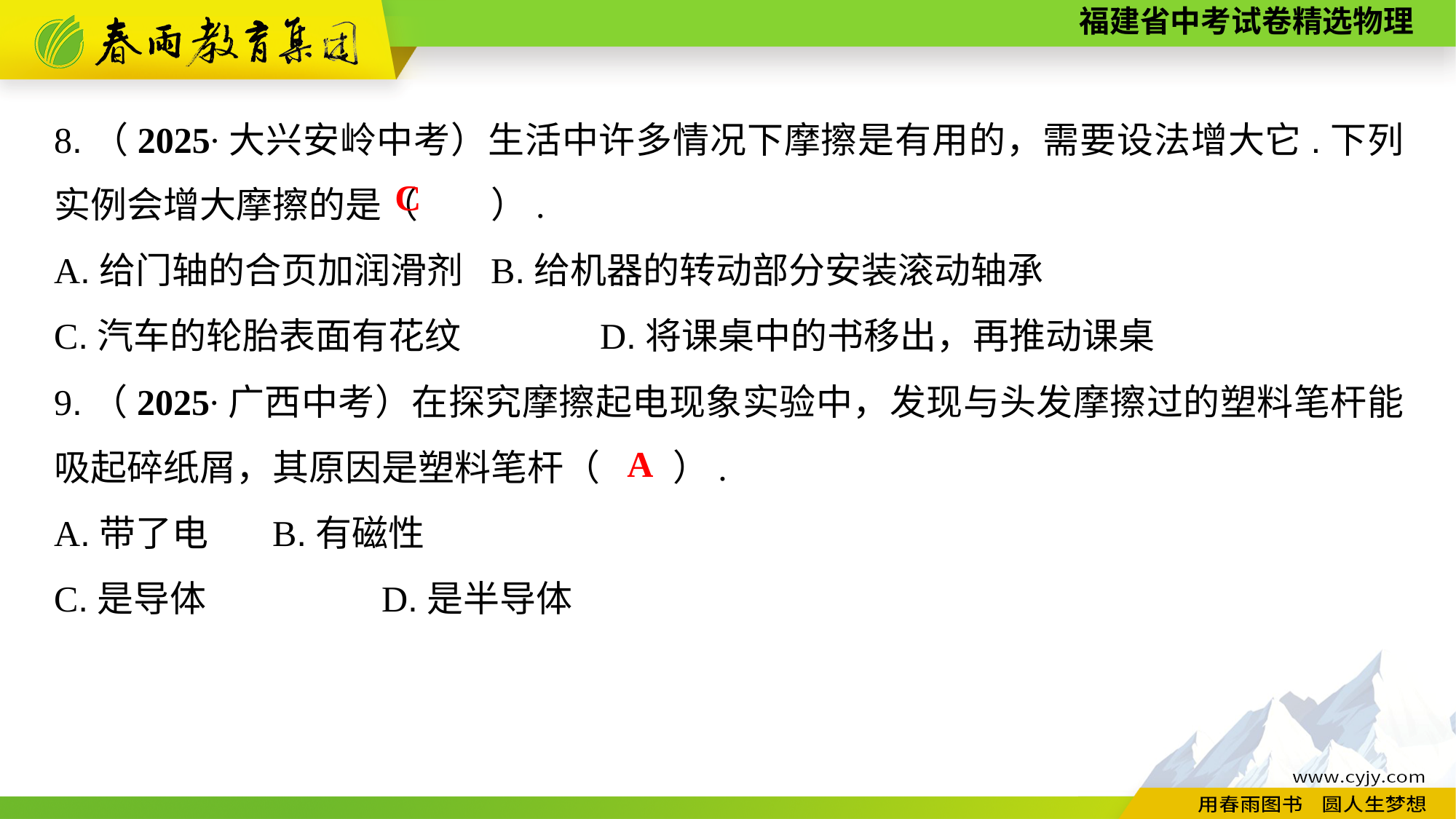

8.（2025∙大兴安岭中考）生活中许多情况下摩擦是有用的，需要设法增大它.下列实例会增大摩擦的是（　　）.
A.给门轴的合页加润滑剂	B.给机器的转动部分安装滚动轴承
C.汽车的轮胎表面有花纹　　	D.将课桌中的书移出，再推动课桌
9.（2025∙广西中考）在探究摩擦起电现象实验中，发现与头发摩擦过的塑料笔杆能吸起碎纸屑，其原因是塑料笔杆（　　）.
A.带了电	B.有磁性
C.是导体　　	D.是半导体
C
A